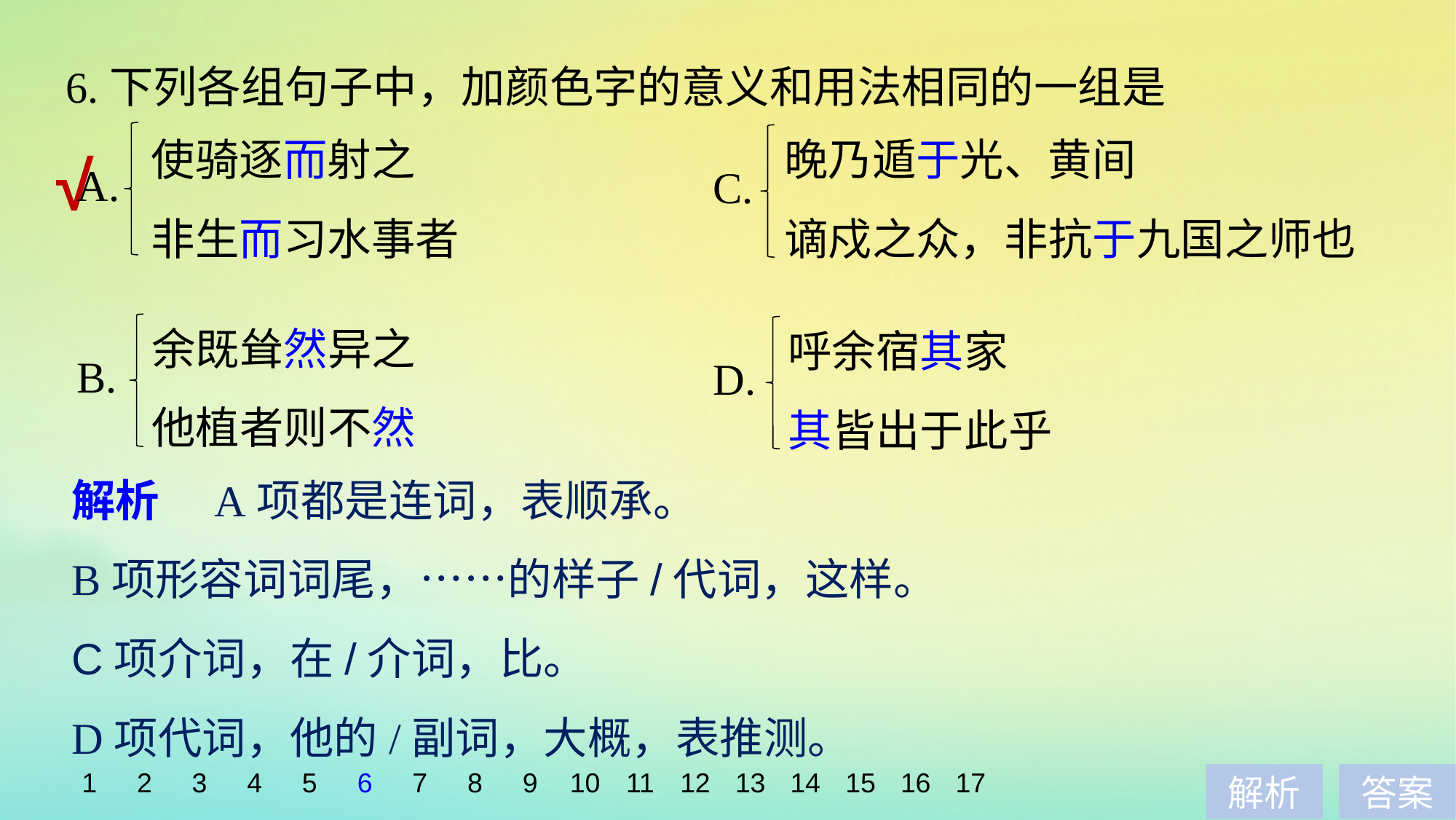

6.下列各组句子中，加颜色字的意义和用法相同的一组是
使骑逐而射之
非生而习水事者
晚乃遁于光、黄间
谪戍之众，非抗于九国之师也

√
A.
C.
余既耸然异之
他植者则不然
呼余宿其家
其皆出于此乎

B.
D.
解析　A项都是连词，表顺承。
B项形容词词尾，……的样子/代词，这样。
C项介词，在/介词，比。
D项代词，他的/副词，大概，表推测。
1
2
3
4
5
6
7
8
9
10
11
12
13
14
15
16
17
解析
答案